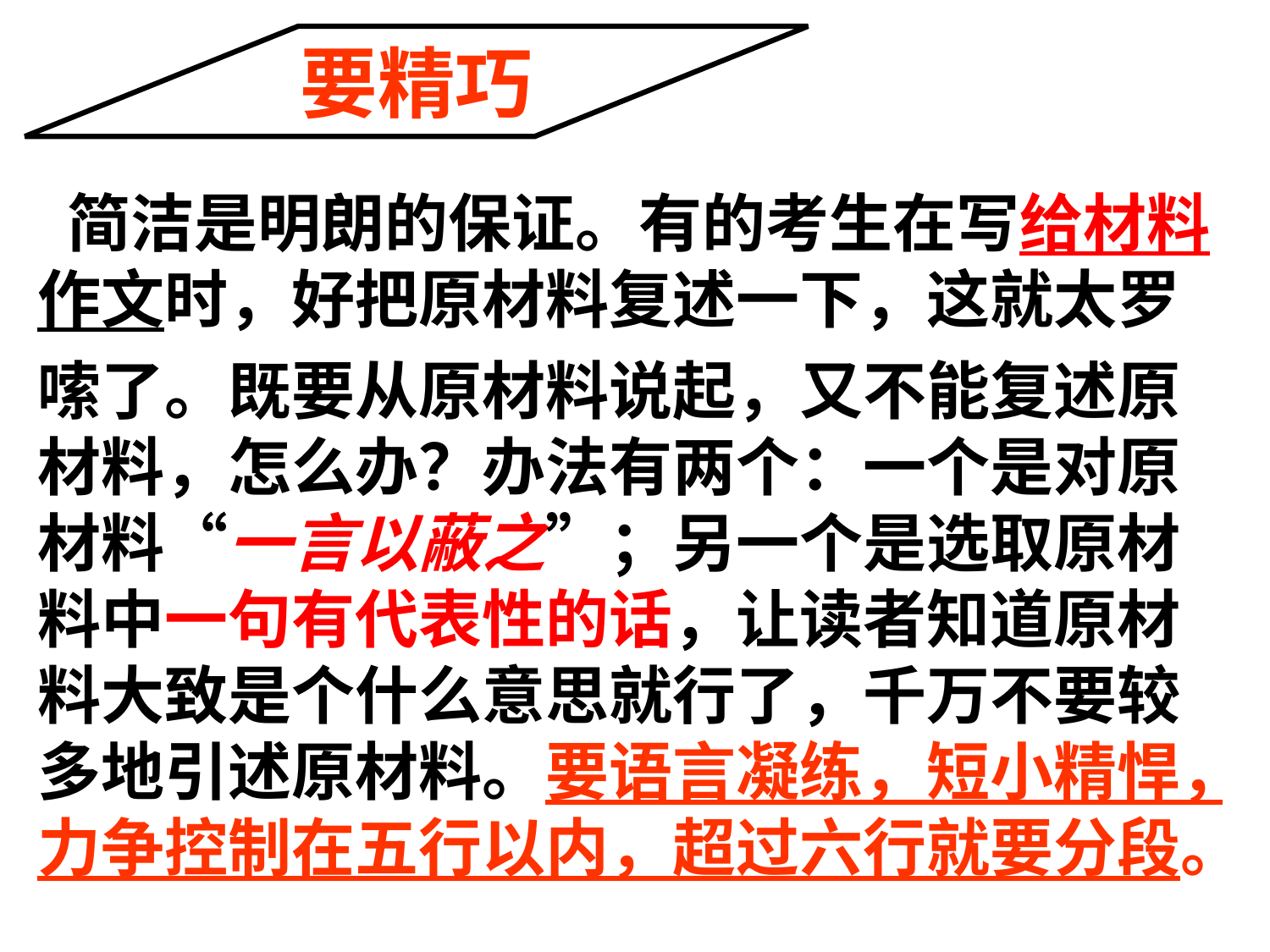

要精巧
 简洁是明朗的保证。有的考生在写给材料作文时，好把原材料复述一下，这就太罗嗦了。既要从原材料说起，又不能复述原材料，怎么办？办法有两个：一个是对原材料“一言以蔽之”；另一个是选取原材料中一句有代表性的话，让读者知道原材料大致是个什么意思就行了，千万不要较多地引述原材料。要语言凝练，短小精悍，力争控制在五行以内，超过六行就要分段。